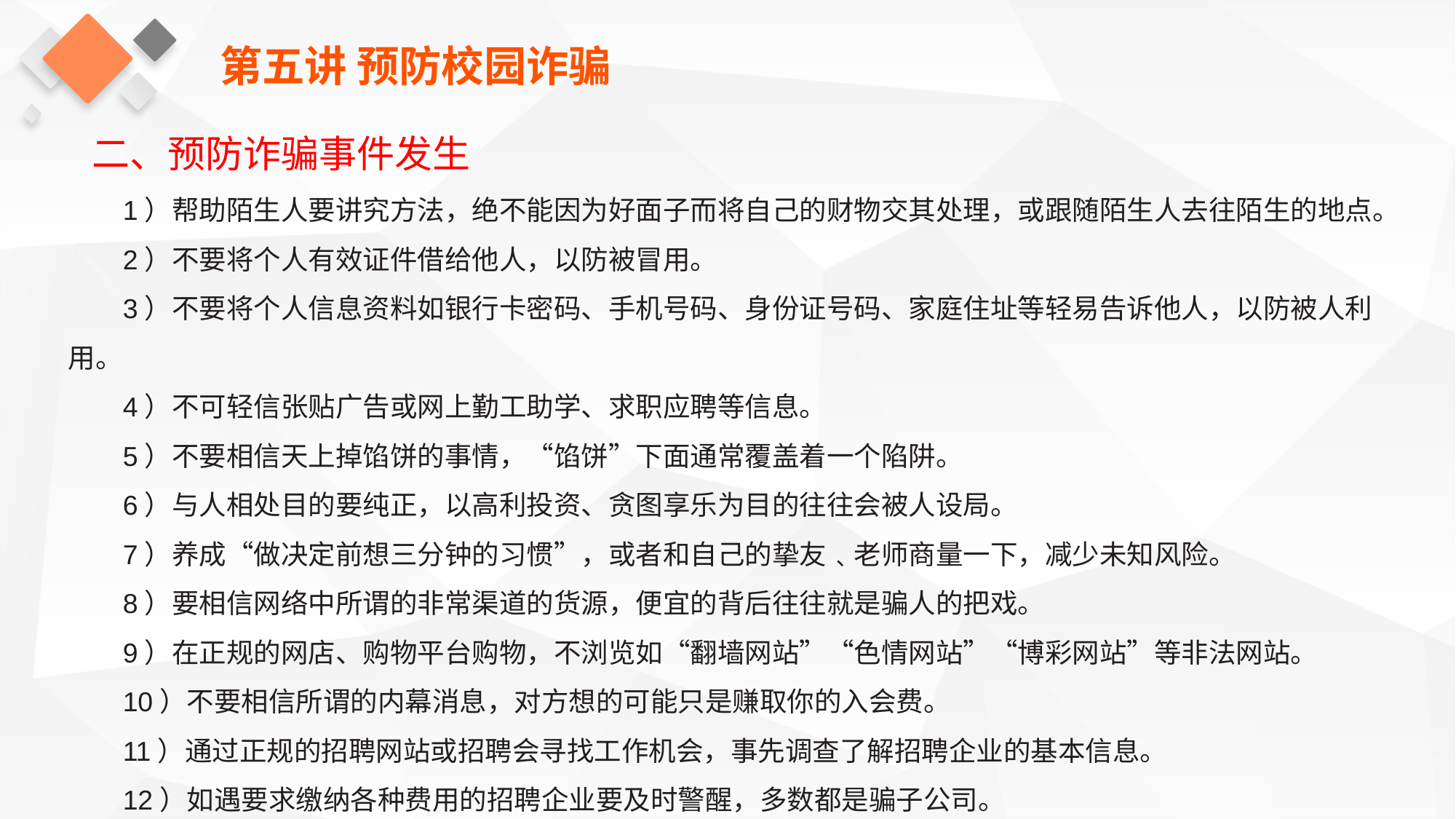

第五讲 预防校园诈骗
二、预防诈骗事件发生
1）帮助陌生人要讲究方法，绝不能因为好面子而将自己的财物交其处理，或跟随陌生人去往陌生的地点。
2）不要将个人有效证件借给他人，以防被冒用。
3）不要将个人信息资料如银行卡密码、手机号码、身份证号码、家庭住址等轻易告诉他人，以防被人利用。
4）不可轻信张贴广告或网上勤工助学、求职应聘等信息。
5）不要相信天上掉馅饼的事情，“馅饼”下面通常覆盖着一个陷阱。
6）与人相处目的要纯正，以高利投资、贪图享乐为目的往往会被人设局。
7）养成“做决定前想三分钟的习惯”，或者和自己的挚友﹑老师商量一下，减少未知风险。
8）要相信网络中所谓的非常渠道的货源，便宜的背后往往就是骗人的把戏。
9）在正规的网店、购物平台购物，不浏览如“翻墙网站”“色情网站”“博彩网站”等非法网站。
10）不要相信所谓的内幕消息，对方想的可能只是赚取你的入会费。
11）通过正规的招聘网站或招聘会寻找工作机会，事先调查了解招聘企业的基本信息。
12）如遇要求缴纳各种费用的招聘企业要及时警醒，多数都是骗子公司。
13）不要借助所谓的路子、关系、潜规则找到想要的工作。